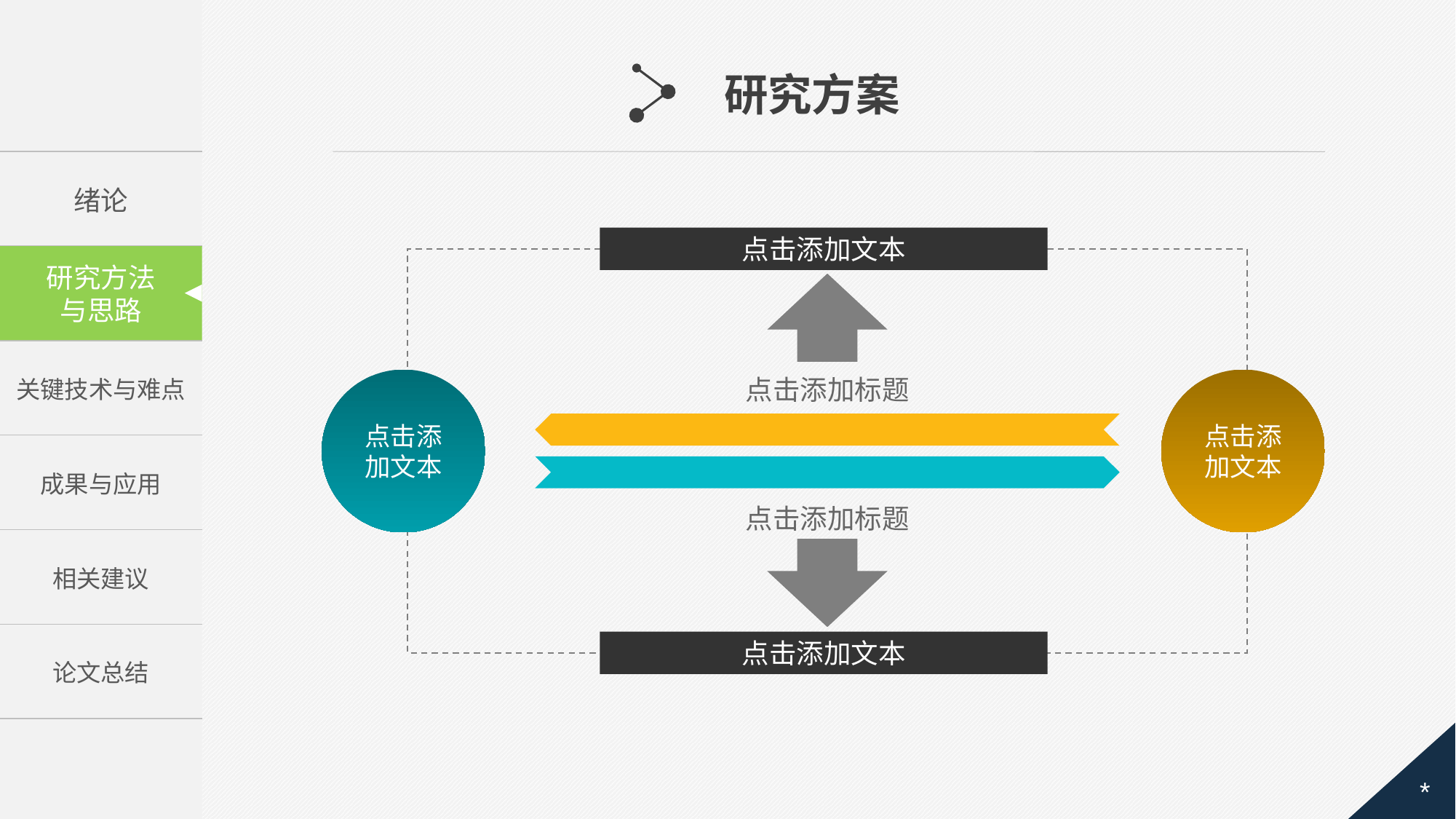

研究方案

| 绪论 |
| --- |
| 研究方法与思路 |
| 关键技术与难点 |
| 成果与应用 |
| 相关建议 |
| 论文总结 |

点击添加文本
研究方法
与思路

点击添加标题
点击添加文本
点击添加文本

点击添加标题

点击添加文本

*